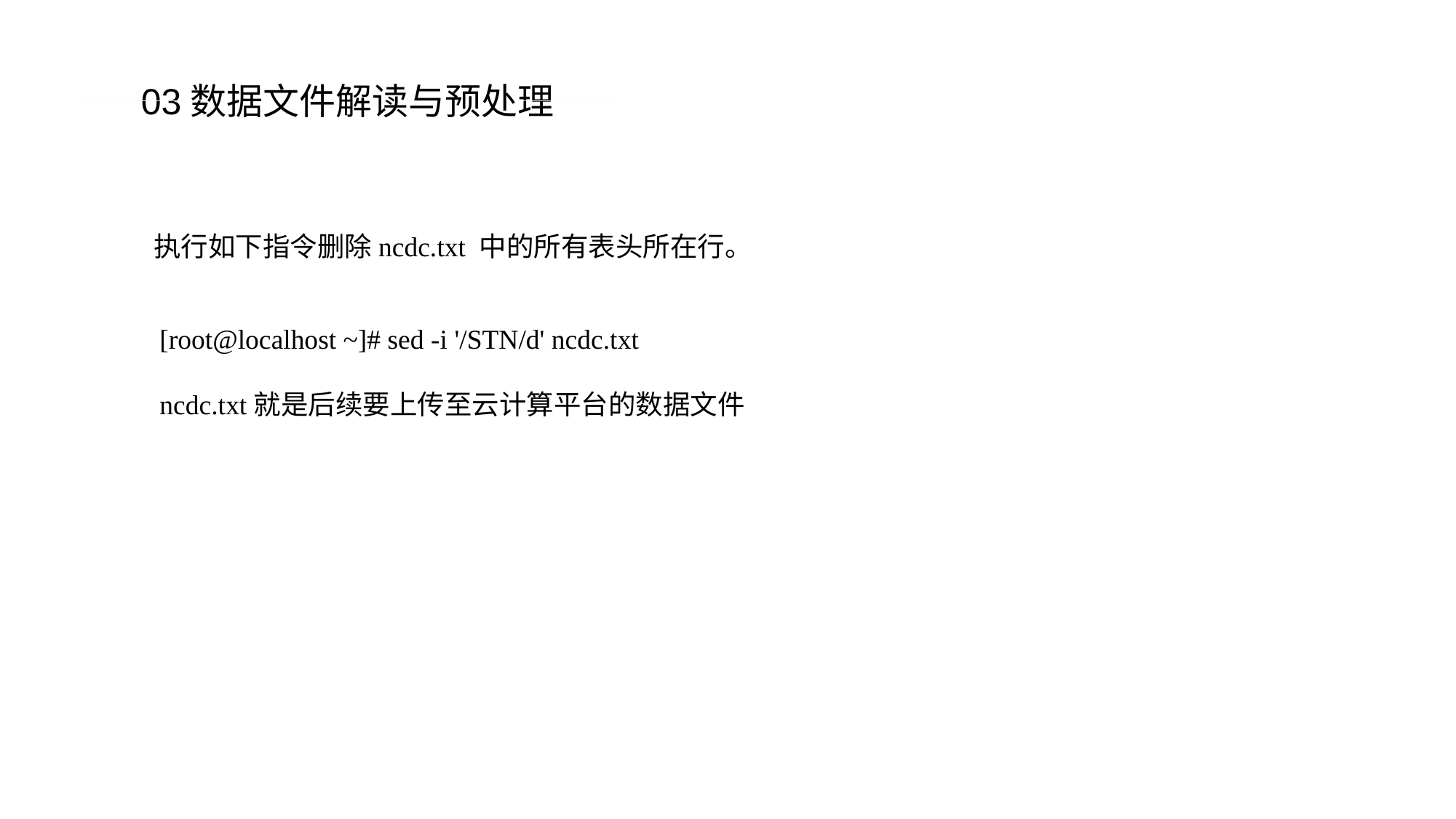

03数据文件解读与预处理
执行如下指令删除ncdc.txt 中的所有表头所在行。
[root@localhost ~]# sed -i '/STN/d' ncdc.txt

ncdc.txt就是后续要上传至云计算平台的数据文件